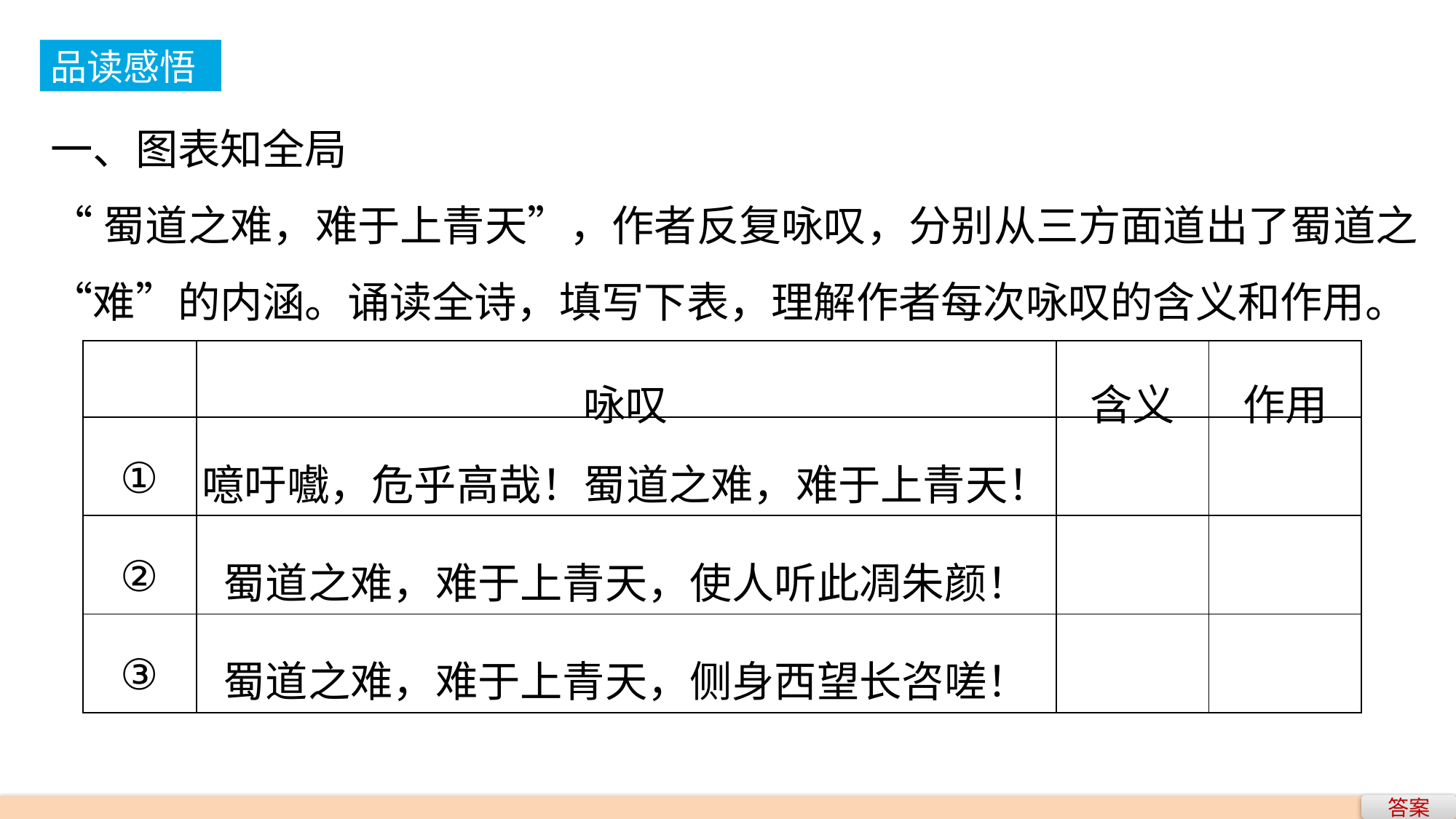

品读感悟
一、图表知全局
“蜀道之难，难于上青天”，作者反复咏叹，分别从三方面道出了蜀道之“难”的内涵。诵读全诗，填写下表，理解作者每次咏叹的含义和作用。
|  | 咏叹 | 含义 | 作用 |
| --- | --- | --- | --- |
| ① | 噫吁嚱，危乎高哉！蜀道之难，难于上青天！ |  |  |
| ② | 蜀道之难，难于上青天，使人听此凋朱颜！ |  |  |
| ③ | 蜀道之难，难于上青天，侧身西望长咨嗟！ |  |  |
答案